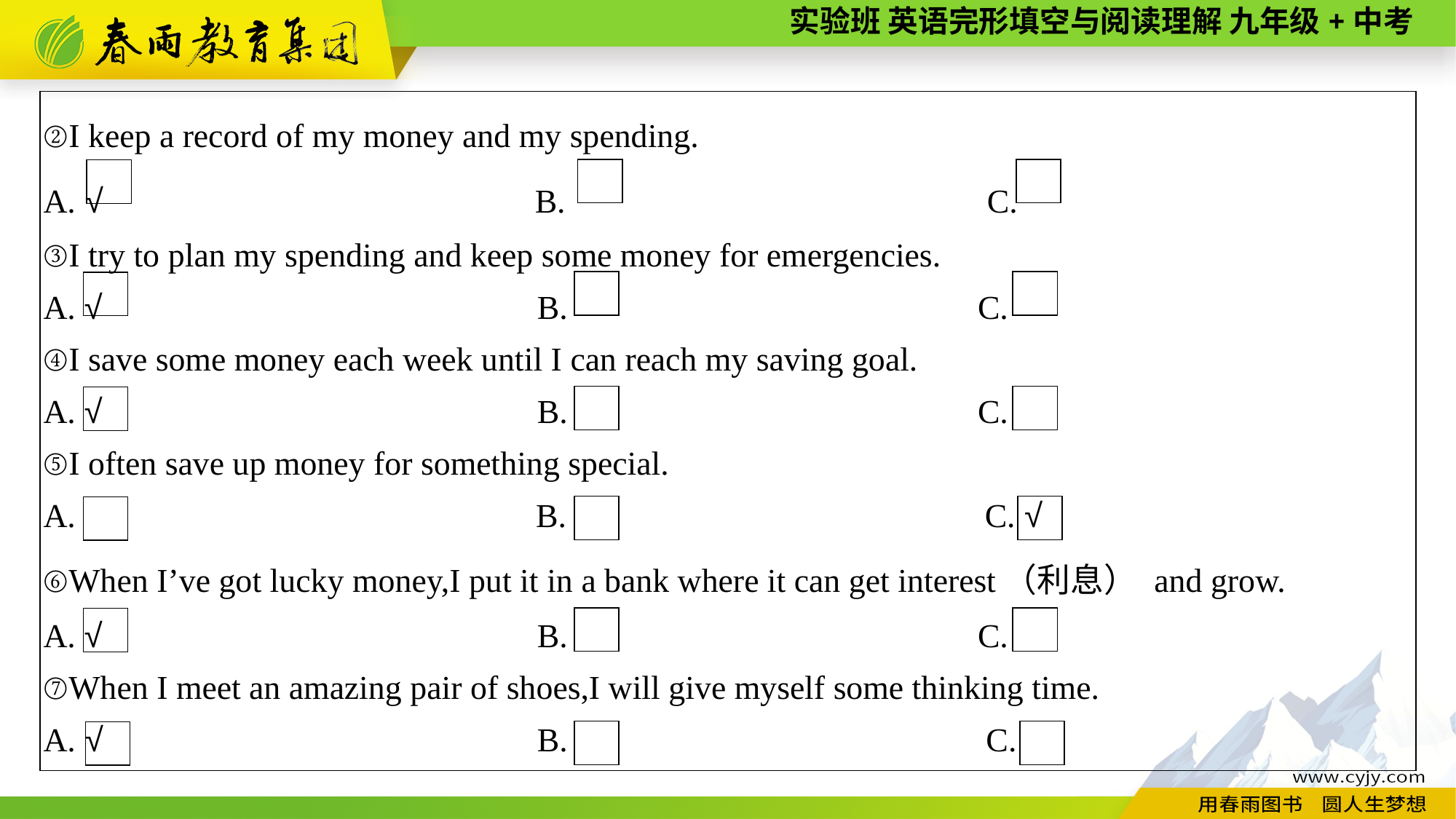

| ②I keep a record of my money and my spending. A. √　　　　　　　　　　　　 B. 　　　　　　　　　　　 C. ③I try to plan my spending and keep some money for emergencies. A. √ B.   C.   ④I save some money each week until I can reach my saving goal. A. √ B.   C.   ⑤I often save up money for something special. A.   B.   C. √ ⑥When I’ve got lucky money,I put it in a bank where it can get interest（利息） and grow. A. √ B.   C.   ⑦When I meet an amazing pair of shoes,I will give myself some thinking time. A. √ B.   C. |
| --- |